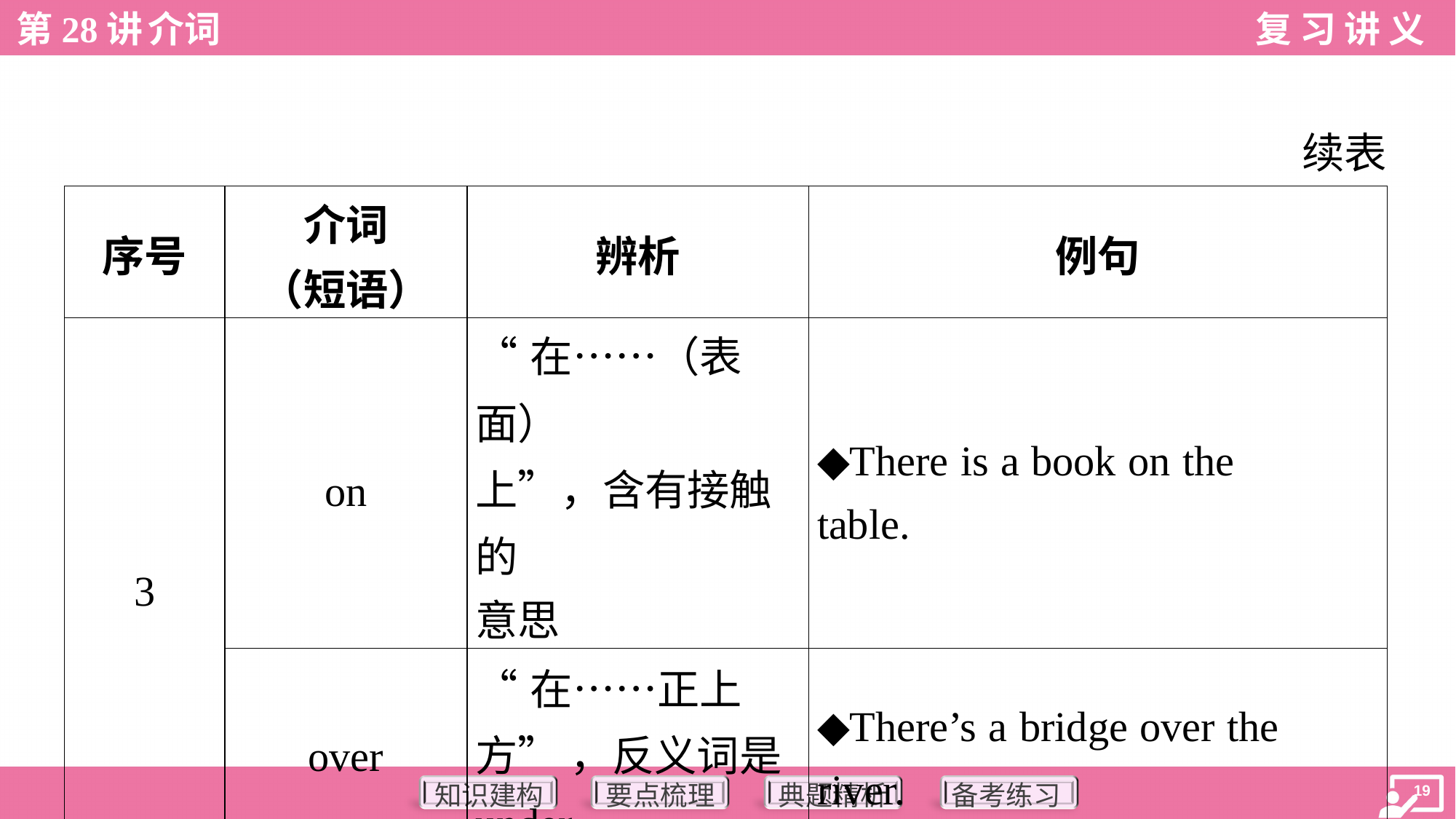

续表
| 序号 | 介词 （短语） | 辨析 | 例句 |
| --- | --- | --- | --- |
| 3 | on | “在……（表面） 上”，含有接触的 意思 | ◆There is a book on the table. |
|  | over | “在……正上 方” ，反义词是 under | ◆There’s a bridge over the river. |